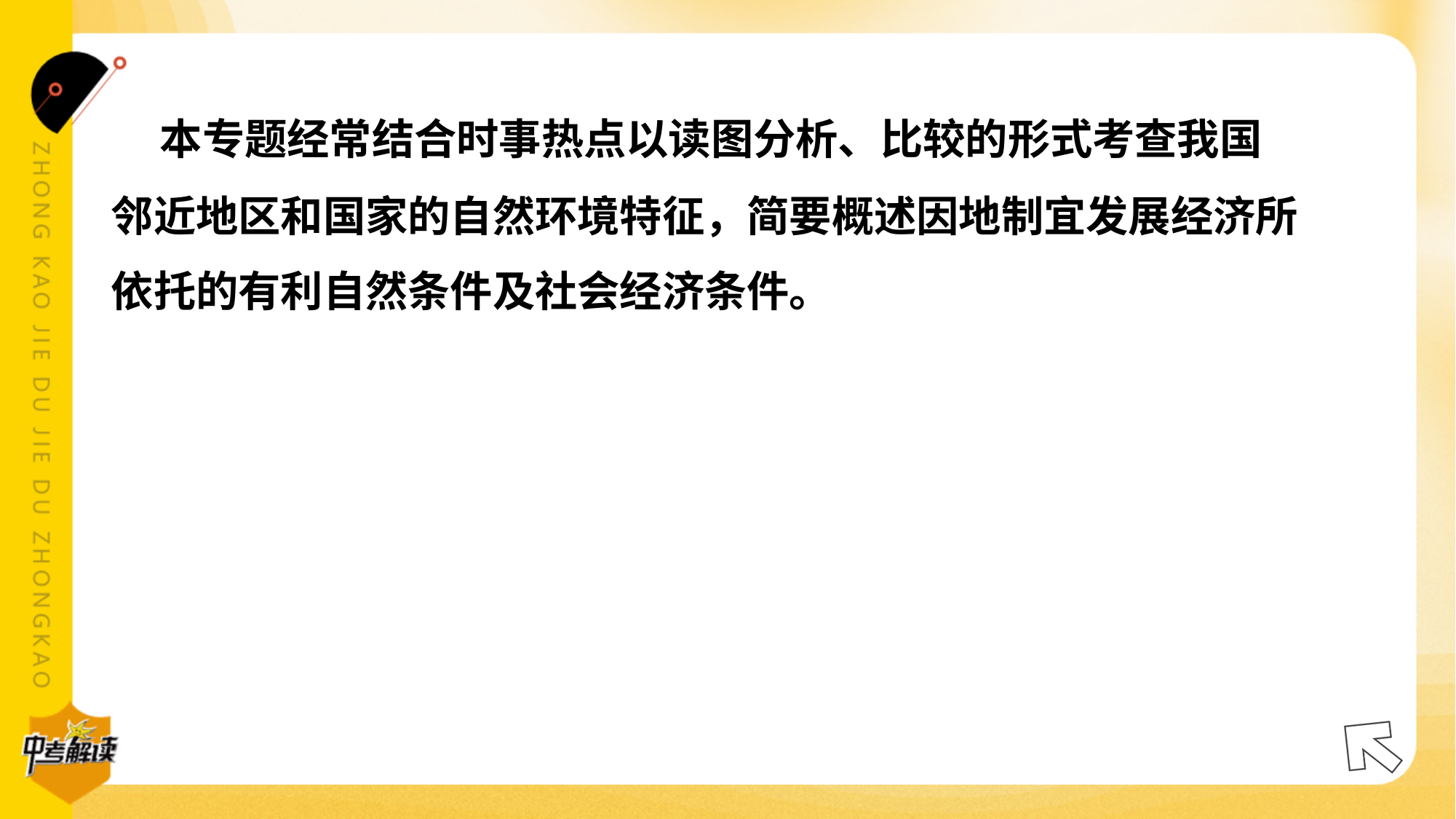

本专题经常结合时事热点以读图分析、比较的形式考查我国
邻近地区和国家的自然环境特征，简要概述因地制宜发展经济所
依托的有利自然条件及社会经济条件。